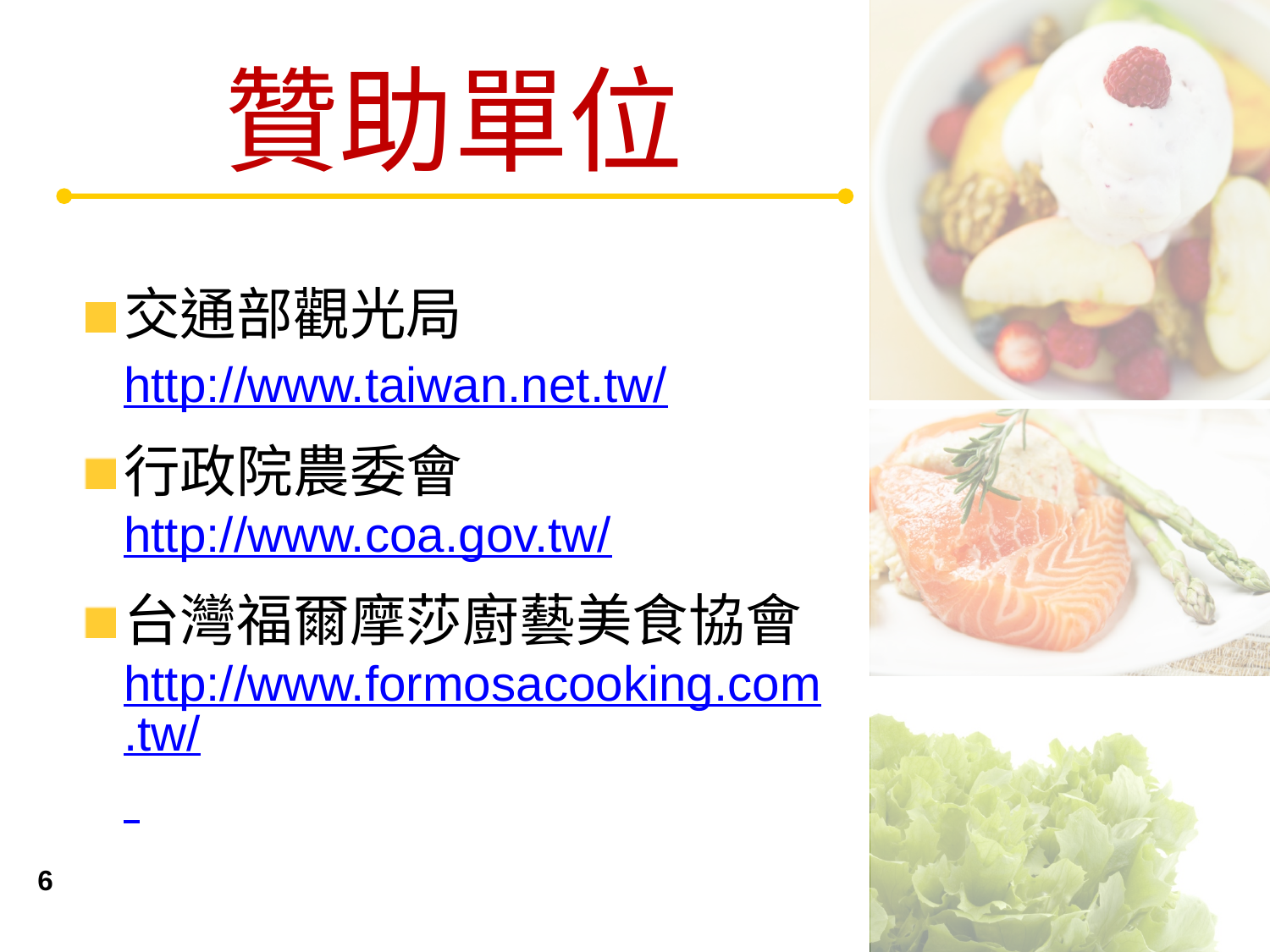

# 贊助單位
交通部觀光局
http://www.taiwan.net.tw/
行政院農委會
http://www.coa.gov.tw/
台灣福爾摩莎廚藝美食協會
http://www.formosacooking.com.tw/
6